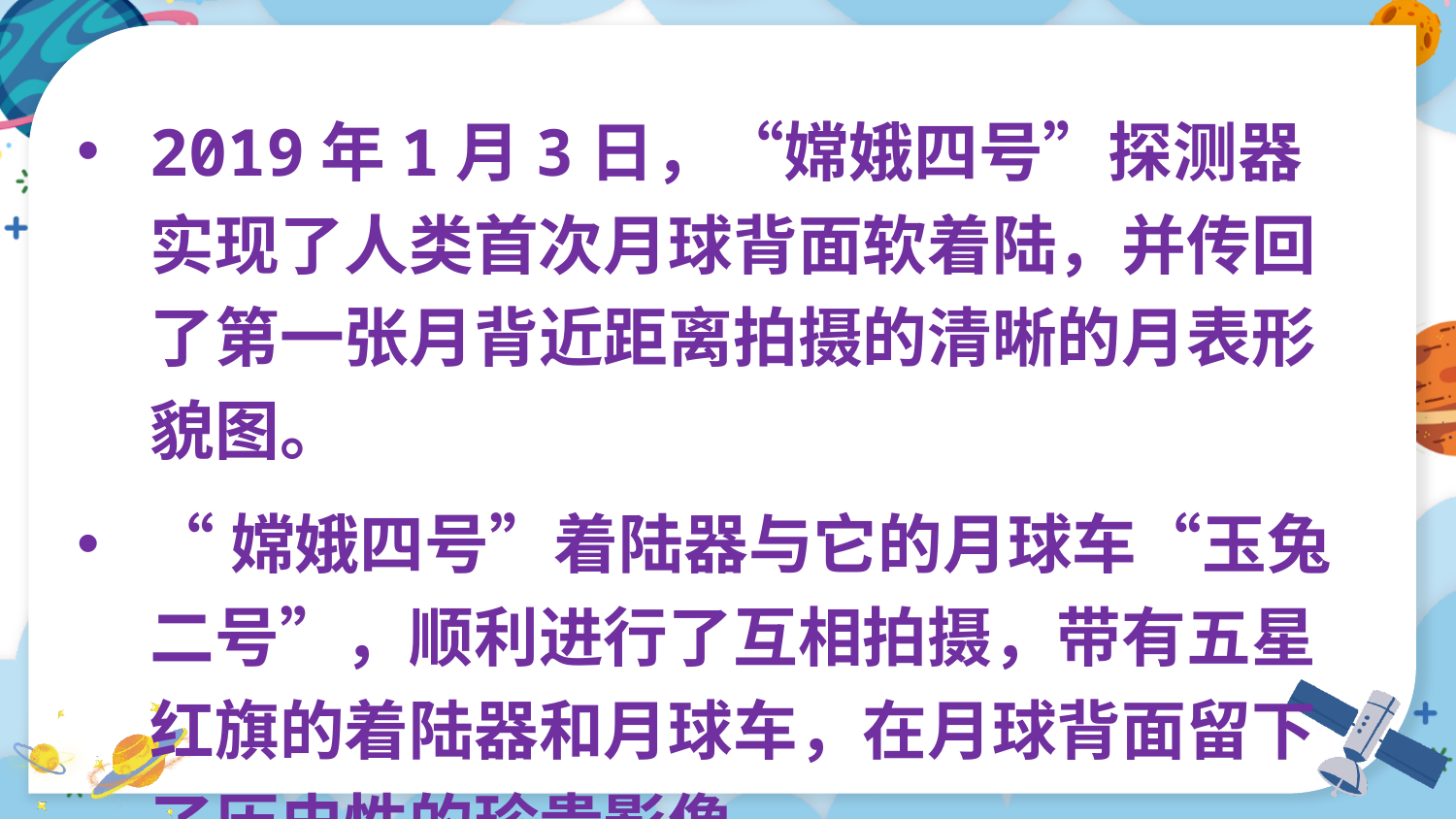

2019年1月3日，“嫦娥四号”探测器实现了人类首次月球背面软着陆，并传回了第一张月背近距离拍摄的清晰的月表形貌图。
“嫦娥四号”着陆器与它的月球车“玉兔二号”，顺利进行了互相拍摄，带有五星红旗的着陆器和月球车，在月球背面留下了历史性的珍贵影像。